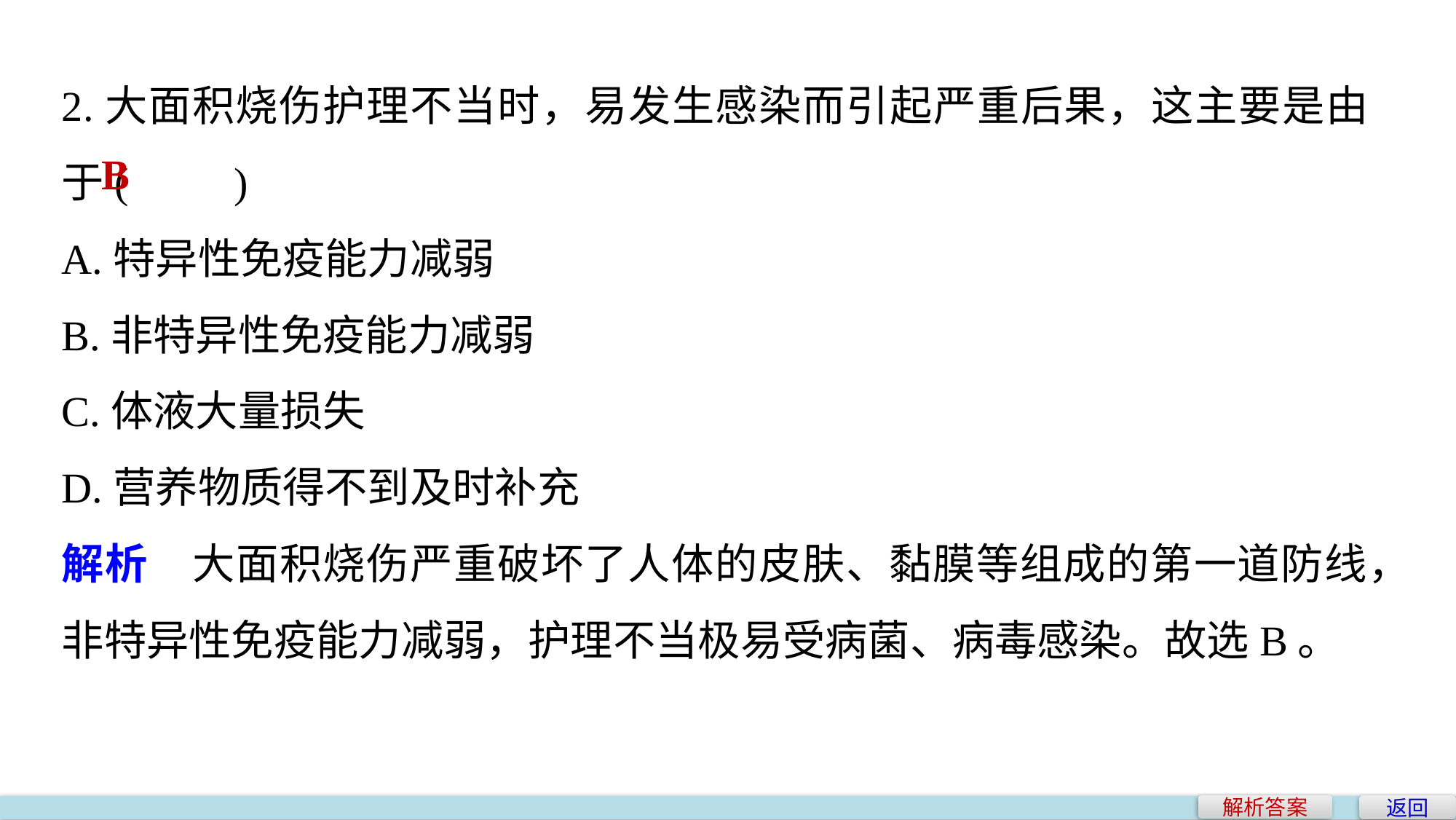

2.大面积烧伤护理不当时，易发生感染而引起严重后果，这主要是由于(　　)
A.特异性免疫能力减弱
B.非特异性免疫能力减弱
C.体液大量损失
D.营养物质得不到及时补充
解析　大面积烧伤严重破坏了人体的皮肤、黏膜等组成的第一道防线，非特异性免疫能力减弱，护理不当极易受病菌、病毒感染。故选B。
B
返回
解析答案